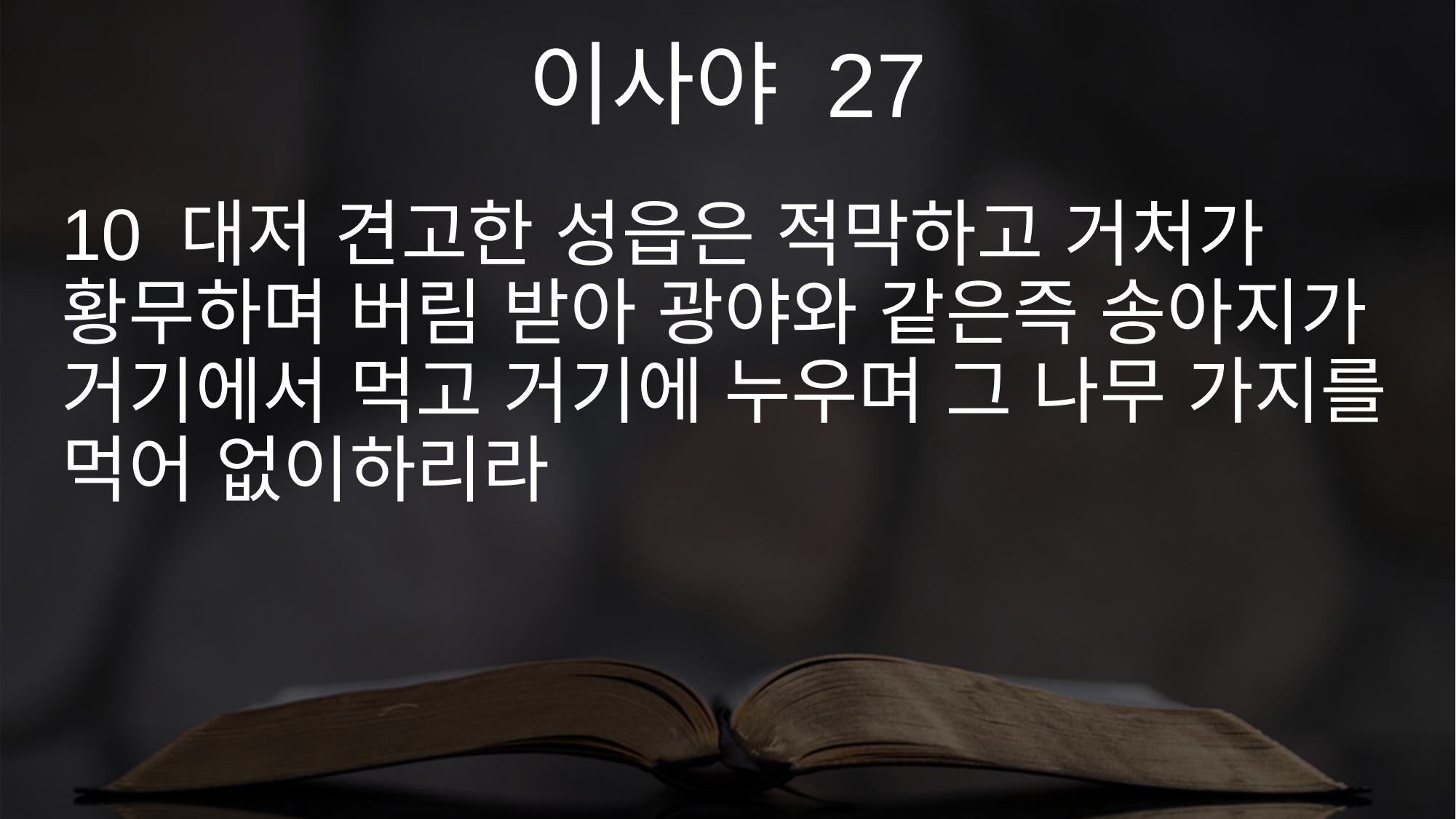

이사야 27
10 대저 견고한 성읍은 적막하고 거처가 황무하며 버림 받아 광야와 같은즉 송아지가 거기에서 먹고 거기에 누우며 그 나무 가지를 먹어 없이하리라